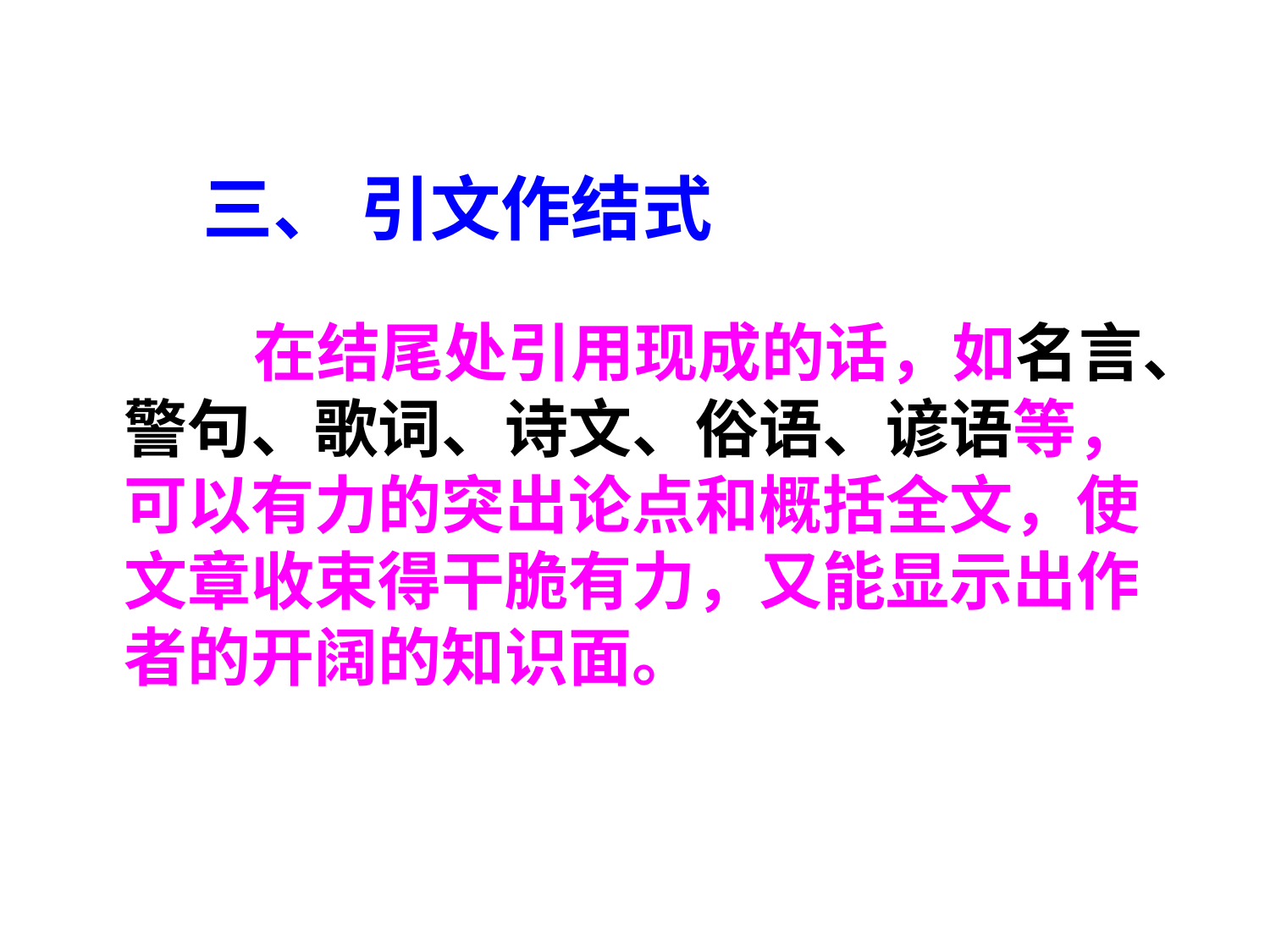

# 三、 引文作结式
    　　在结尾处引用现成的话，如名言、警句、歌词、诗文、俗语、谚语等，可以有力的突出论点和概括全文，使文章收束得干脆有力，又能显示出作者的开阔的知识面。